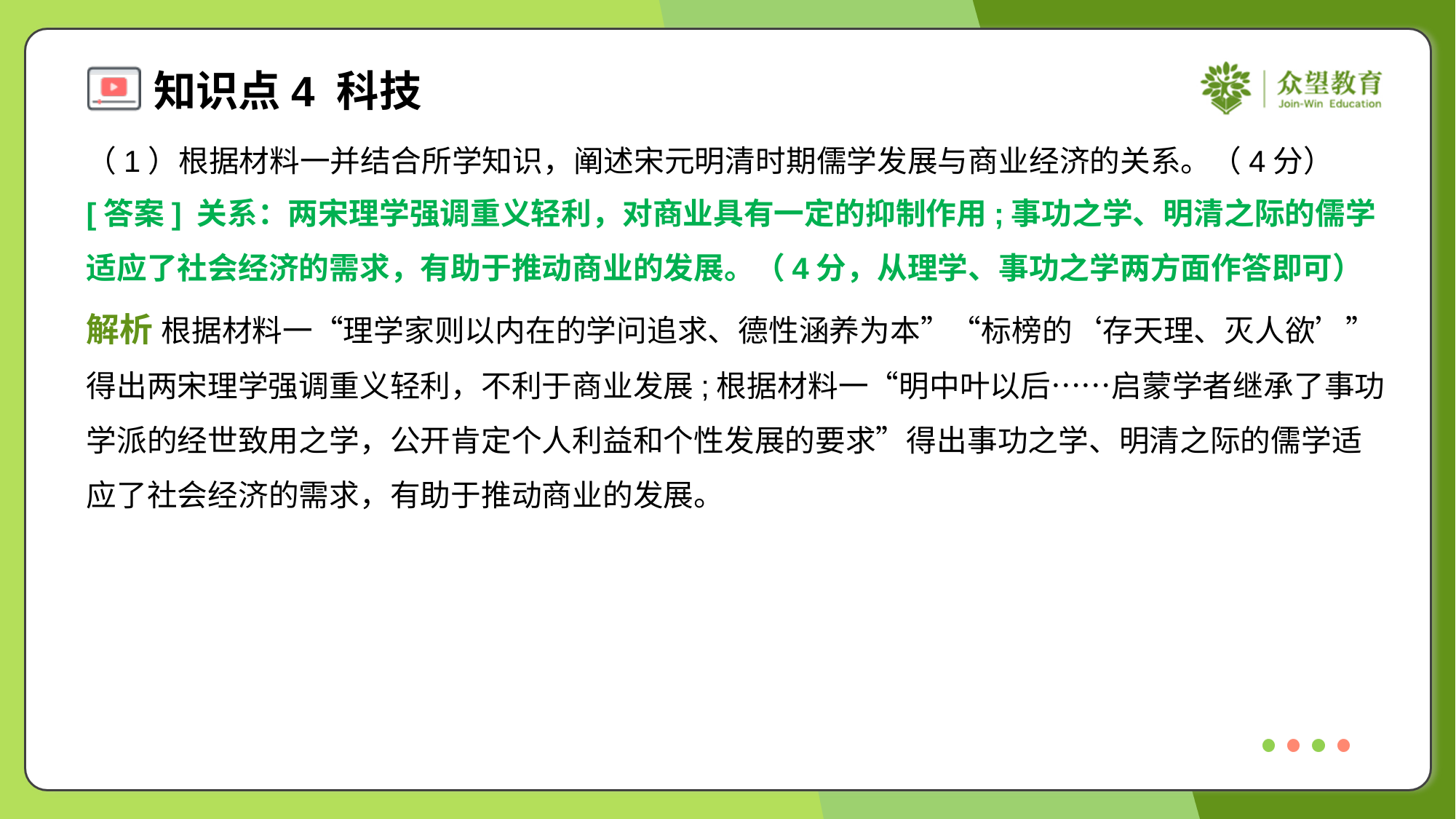

（1）根据材料一并结合所学知识，阐述宋元明清时期儒学发展与商业经济的关系。（4分）
[答案] 关系：两宋理学强调重义轻利，对商业具有一定的抑制作用;事功之学、明清之际的儒学
适应了社会经济的需求，有助于推动商业的发展。（4分，从理学、事功之学两方面作答即可）
解析 根据材料一“理学家则以内在的学问追求、德性涵养为本”“标榜的‘存天理、灭人欲’”
得出两宋理学强调重义轻利，不利于商业发展;根据材料一“明中叶以后……启蒙学者继承了事功
学派的经世致用之学，公开肯定个人利益和个性发展的要求”得出事功之学、明清之际的儒学适
应了社会经济的需求，有助于推动商业的发展。